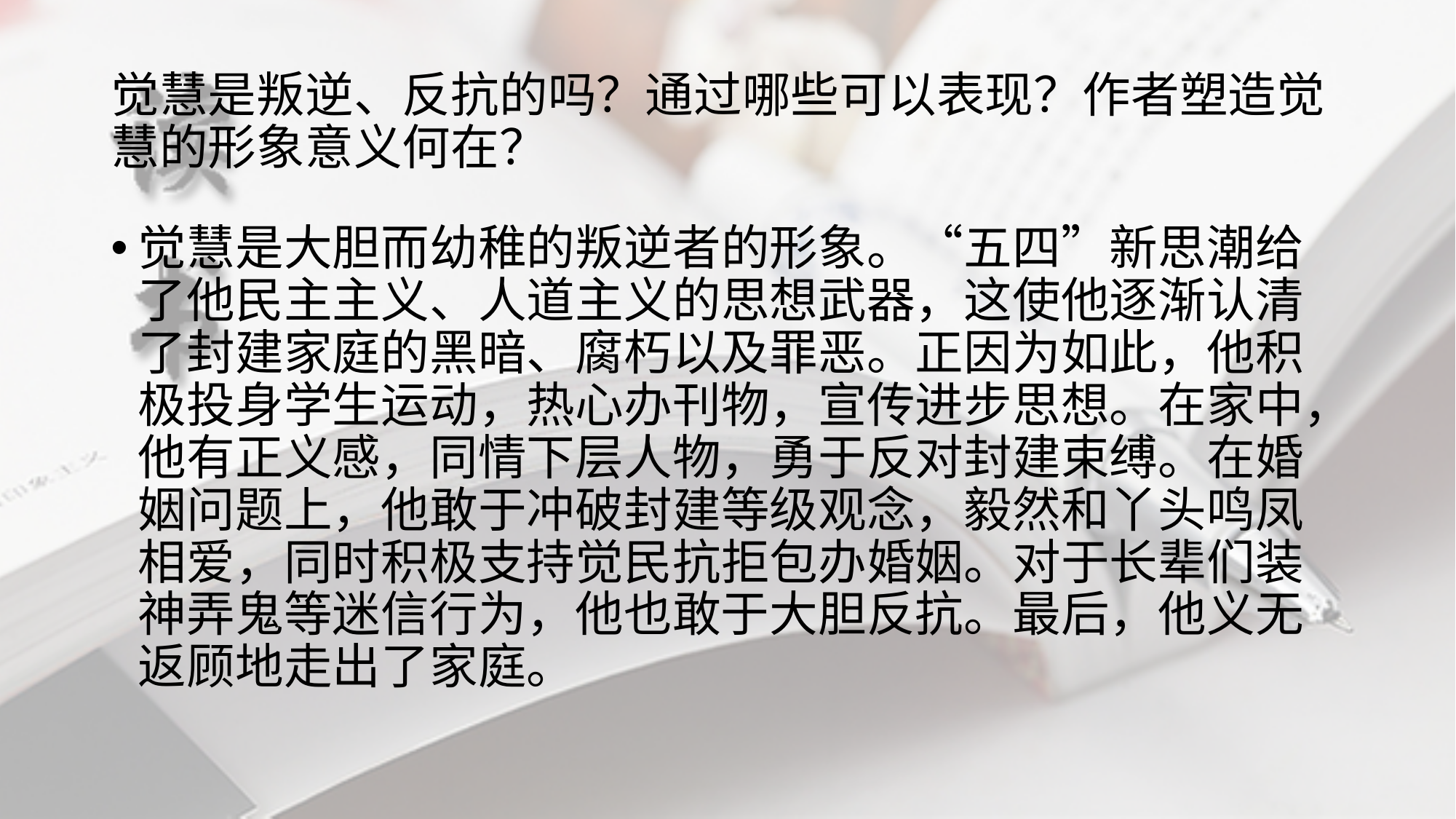

# 觉慧是叛逆、反抗的吗？通过哪些可以表现？作者塑造觉慧的形象意义何在？
觉慧是大胆而幼稚的叛逆者的形象。“五四”新思潮给了他民主主义、人道主义的思想武器，这使他逐渐认清了封建家庭的黑暗、腐朽以及罪恶。正因为如此，他积极投身学生运动，热心办刊物，宣传进步思想。在家中，他有正义感，同情下层人物，勇于反对封建束缚。在婚姻问题上，他敢于冲破封建等级观念，毅然和丫头鸣凤相爱，同时积极支持觉民抗拒包办婚姻。对于长辈们装神弄鬼等迷信行为，他也敢于大胆反抗。最后，他义无返顾地走出了家庭。